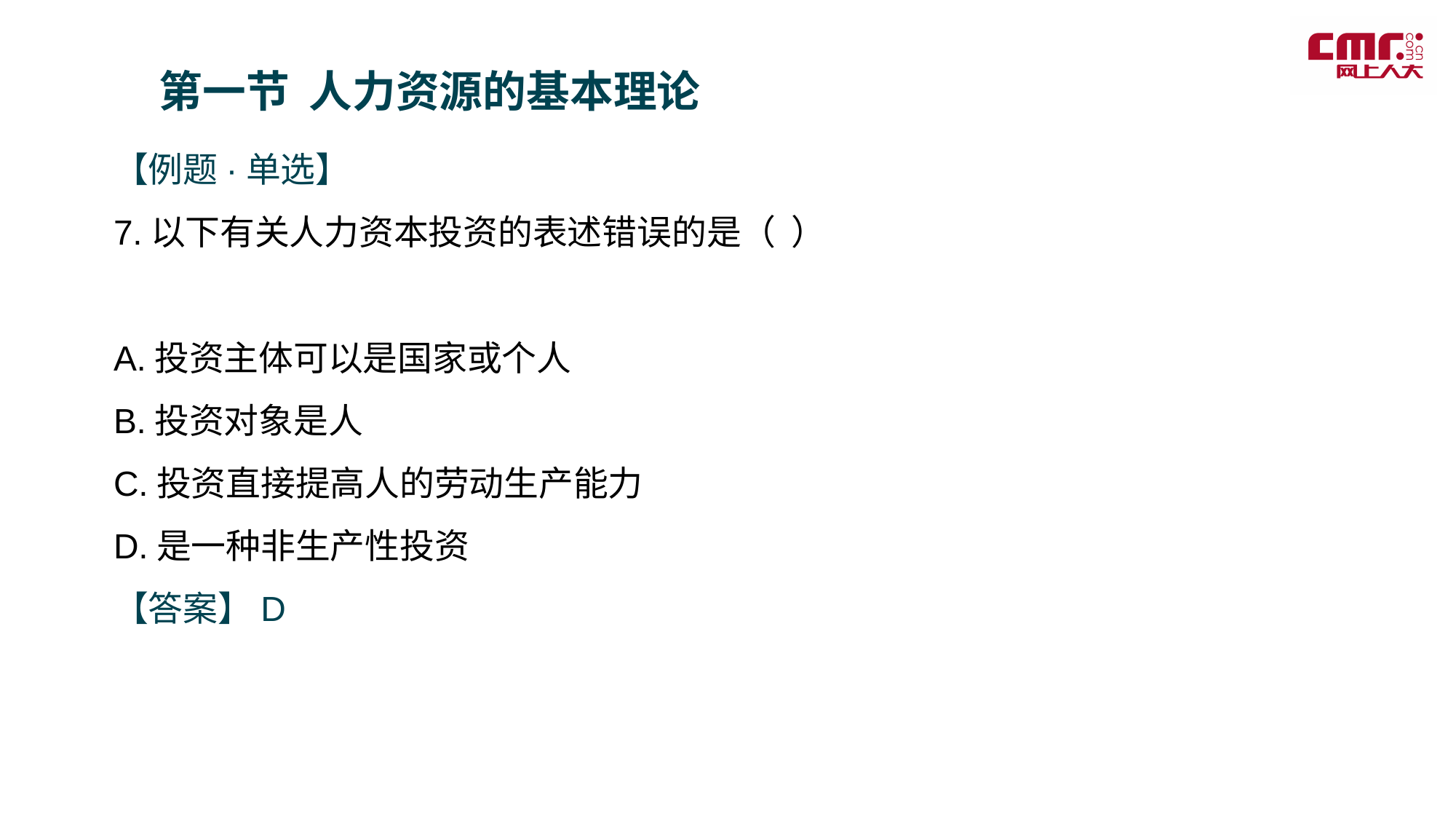

第一节  人力资源的基本理论
【例题·单选】
7.以下有关人力资本投资的表述错误的是（  ）
A.投资主体可以是国家或个人
B.投资对象是人
C.投资直接提高人的劳动生产能力
D.是一种非生产性投资
【答案】D